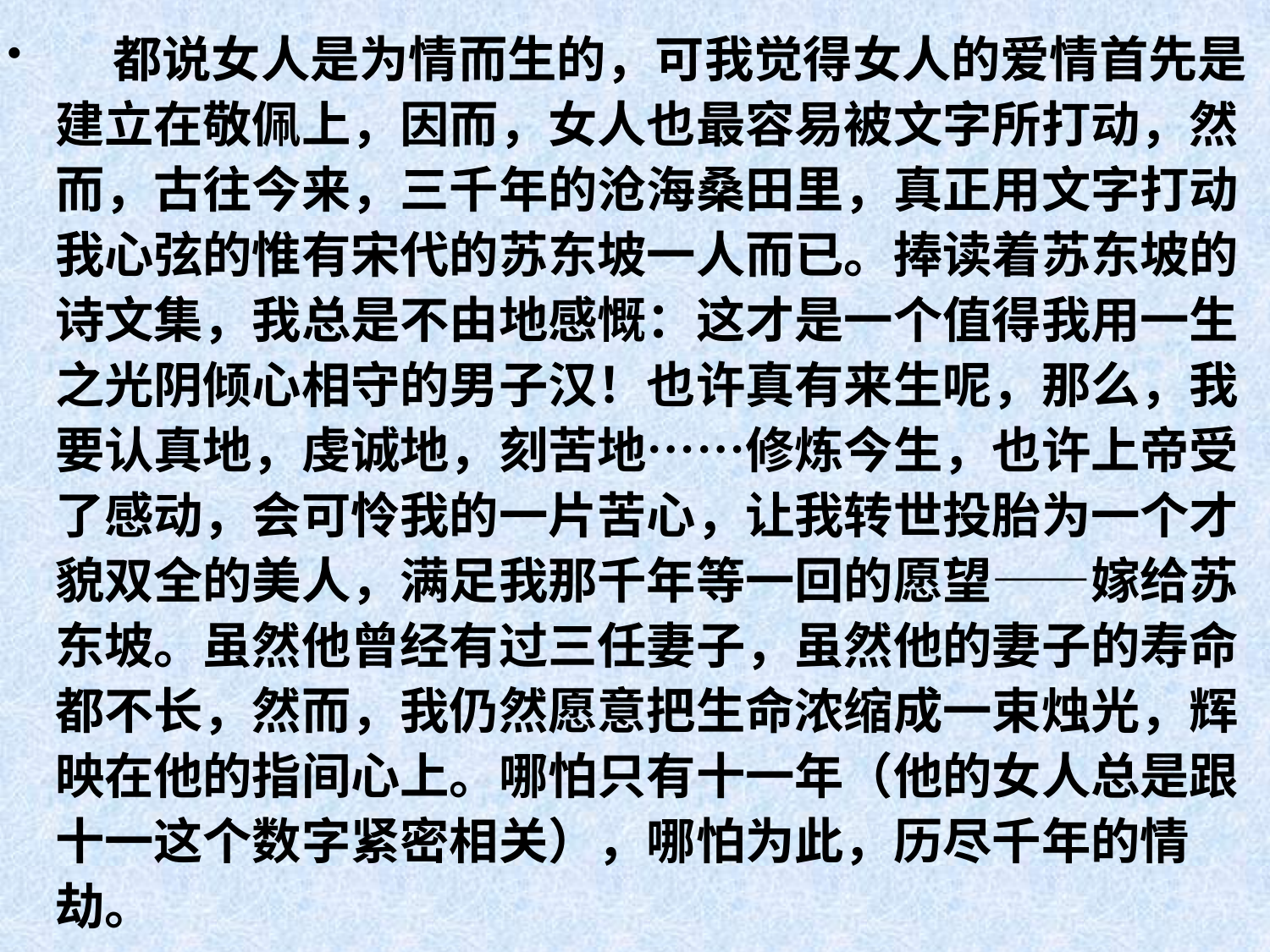

都说女人是为情而生的，可我觉得女人的爱情首先是建立在敬佩上，因而，女人也最容易被文字所打动，然而，古往今来，三千年的沧海桑田里，真正用文字打动我心弦的惟有宋代的苏东坡一人而已。捧读着苏东坡的诗文集，我总是不由地感慨：这才是一个值得我用一生之光阴倾心相守的男子汉！也许真有来生呢，那么，我要认真地，虔诚地，刻苦地……修炼今生，也许上帝受了感动，会可怜我的一片苦心，让我转世投胎为一个才貌双全的美人，满足我那千年等一回的愿望——嫁给苏东坡。虽然他曾经有过三任妻子，虽然他的妻子的寿命都不长，然而，我仍然愿意把生命浓缩成一束烛光，辉映在他的指间心上。哪怕只有十一年（他的女人总是跟十一这个数字紧密相关），哪怕为此，历尽千年的情劫。
#